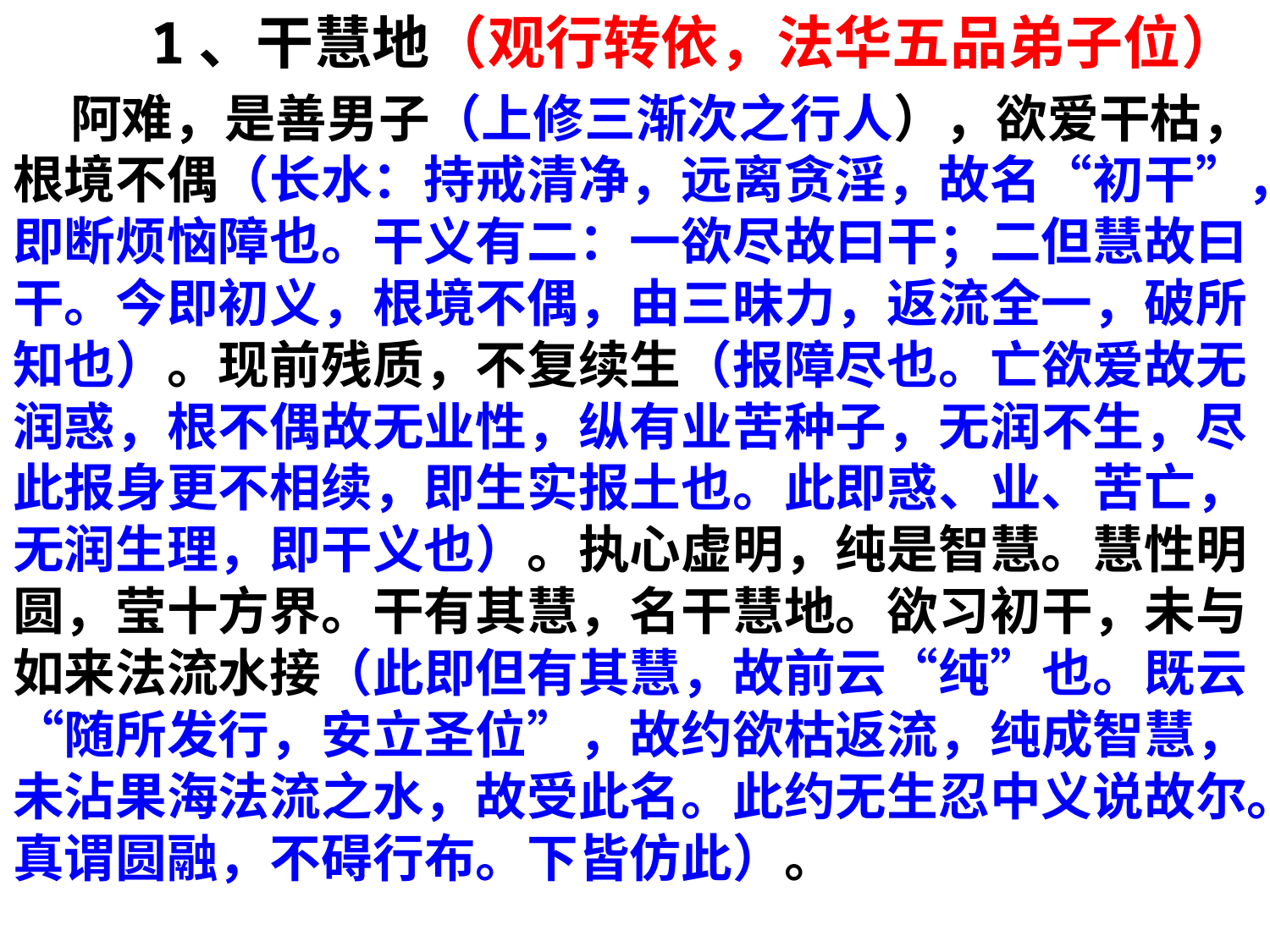

1、干慧地（观行转依，法华五品弟子位）
    阿难，是善男子（上修三渐次之行人），欲爱干枯，根境不偶（长水：持戒清净，远离贪淫，故名“初干”，即断烦恼障也。干义有二：一欲尽故曰干；二但慧故曰干。今即初义，根境不偶，由三昧力，返流全一，破所知也）。现前残质，不复续生（报障尽也。亡欲爱故无润惑，根不偶故无业性，纵有业苦种子，无润不生，尽此报身更不相续，即生实报土也。此即惑、业、苦亡，无润生理，即干义也）。执心虚明，纯是智慧。慧性明圆，莹十方界。干有其慧，名干慧地。欲习初干，未与如来法流水接（此即但有其慧，故前云“纯”也。既云“随所发行，安立圣位”，故约欲枯返流，纯成智慧，未沾果海法流之水，故受此名。此约无生忍中义说故尔。真谓圆融，不碍行布。下皆仿此）。